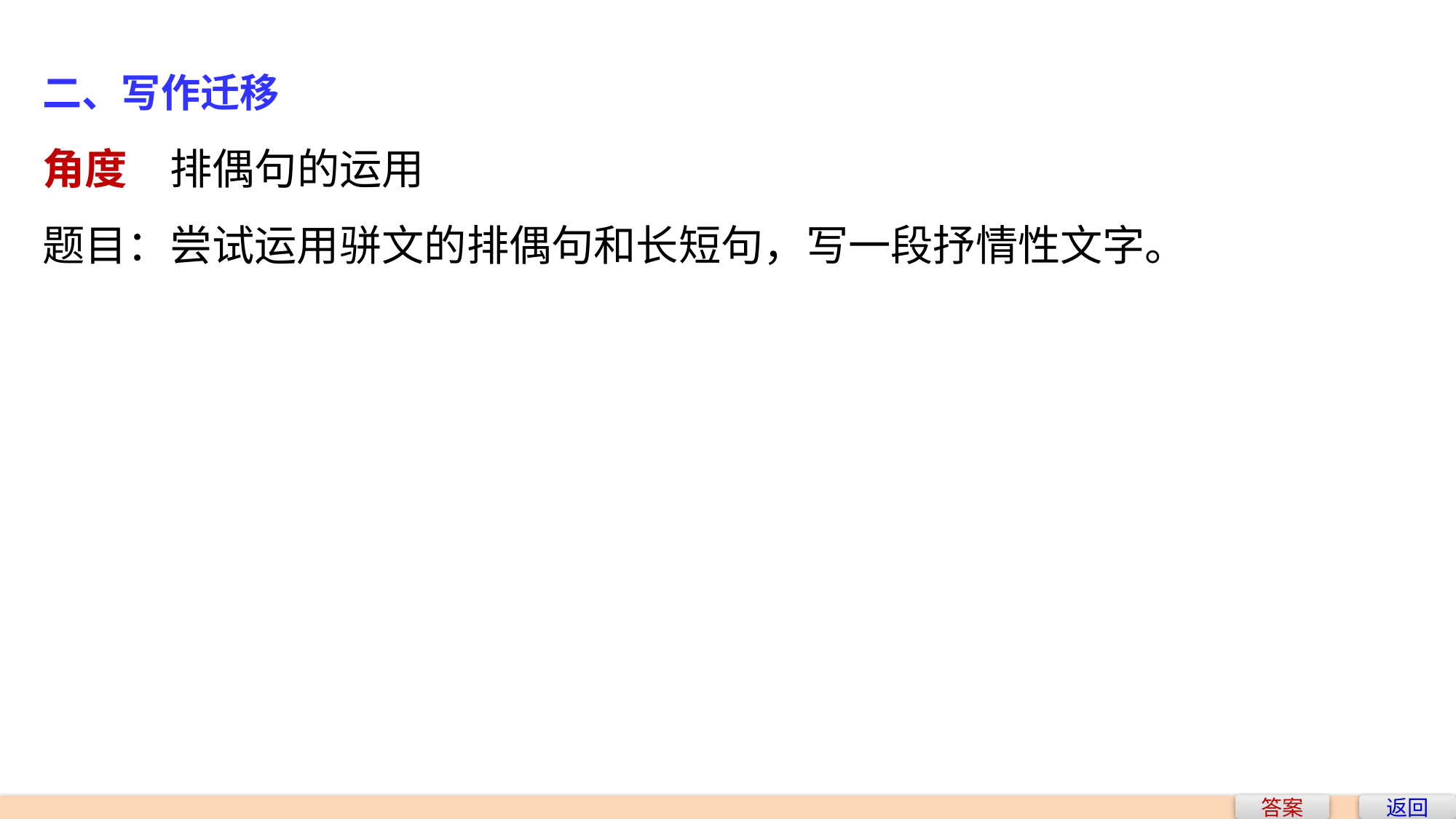

二、写作迁移
角度　排偶句的运用
题目：尝试运用骈文的排偶句和长短句，写一段抒情性文字。
答案
返回